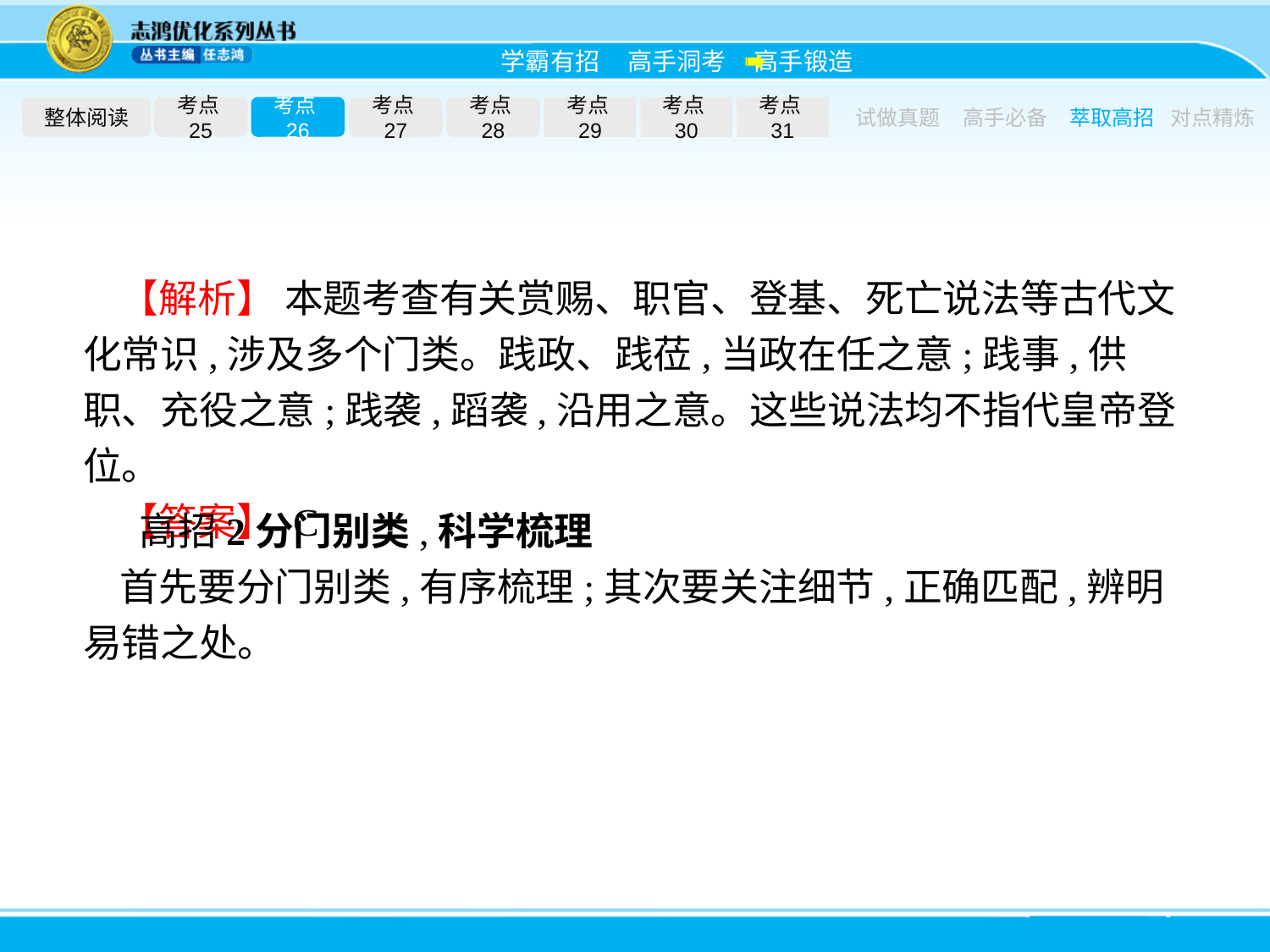

整体阅读
考点25
考点26
考点27
考点28
考点29
考点30
考点31
试做真题
高手必备
萃取高招
对点精炼
【解析】 本题考查有关赏赐、职官、登基、死亡说法等古代文化常识,涉及多个门类。践政、践莅,当政在任之意;践事,供职、充役之意;践袭,蹈袭,沿用之意。这些说法均不指代皇帝登位。
【答案】 C
高招2分门别类,科学梳理
首先要分门别类,有序梳理;其次要关注细节,正确匹配,辨明易错之处。